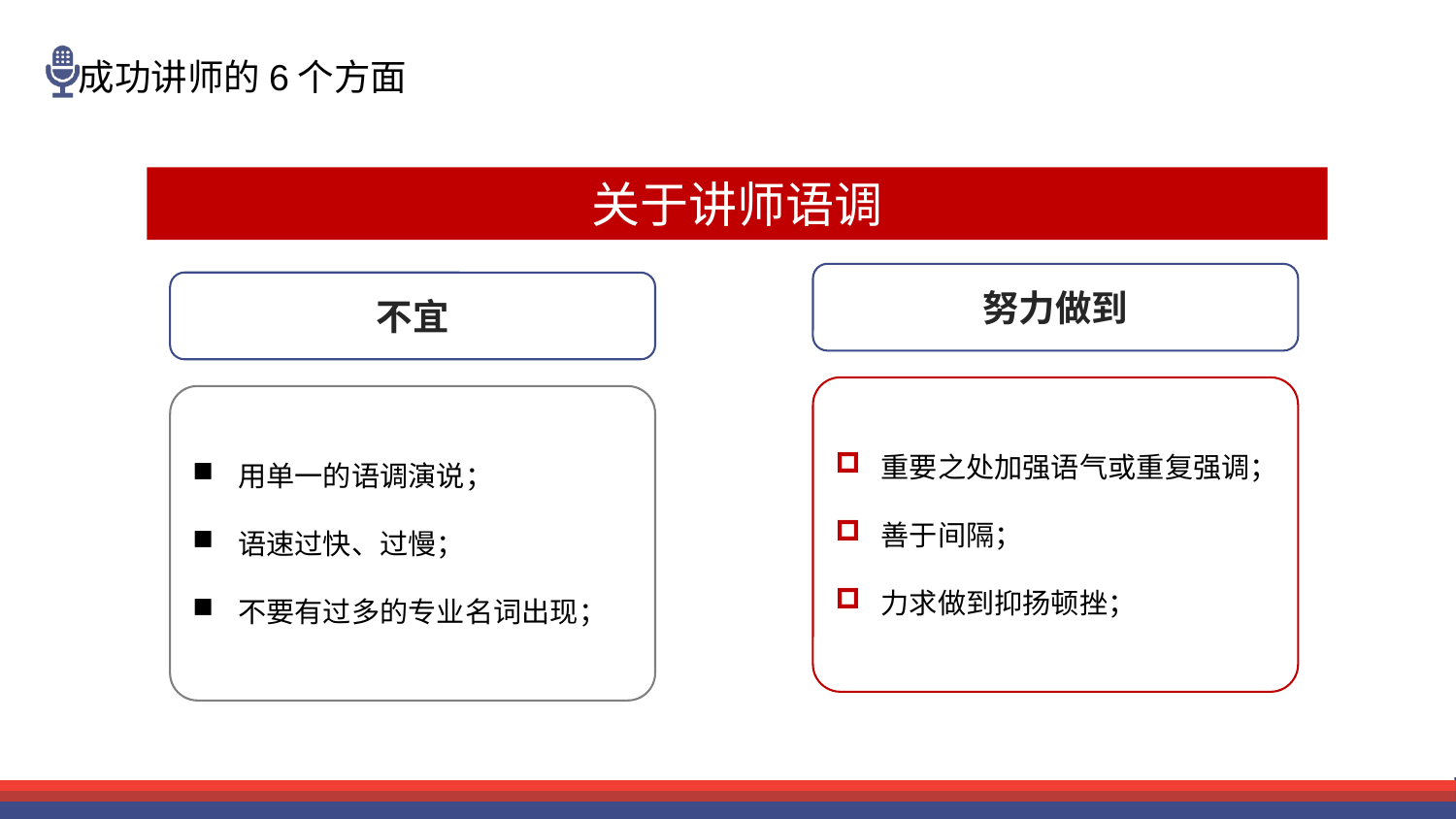

关于讲师语调
努力做到
不宜
重要之处加强语气或重复强调；

善于间隔；

力求做到抑扬顿挫；
用单一的语调演说；

语速过快、过慢；

不要有过多的专业名词出现；